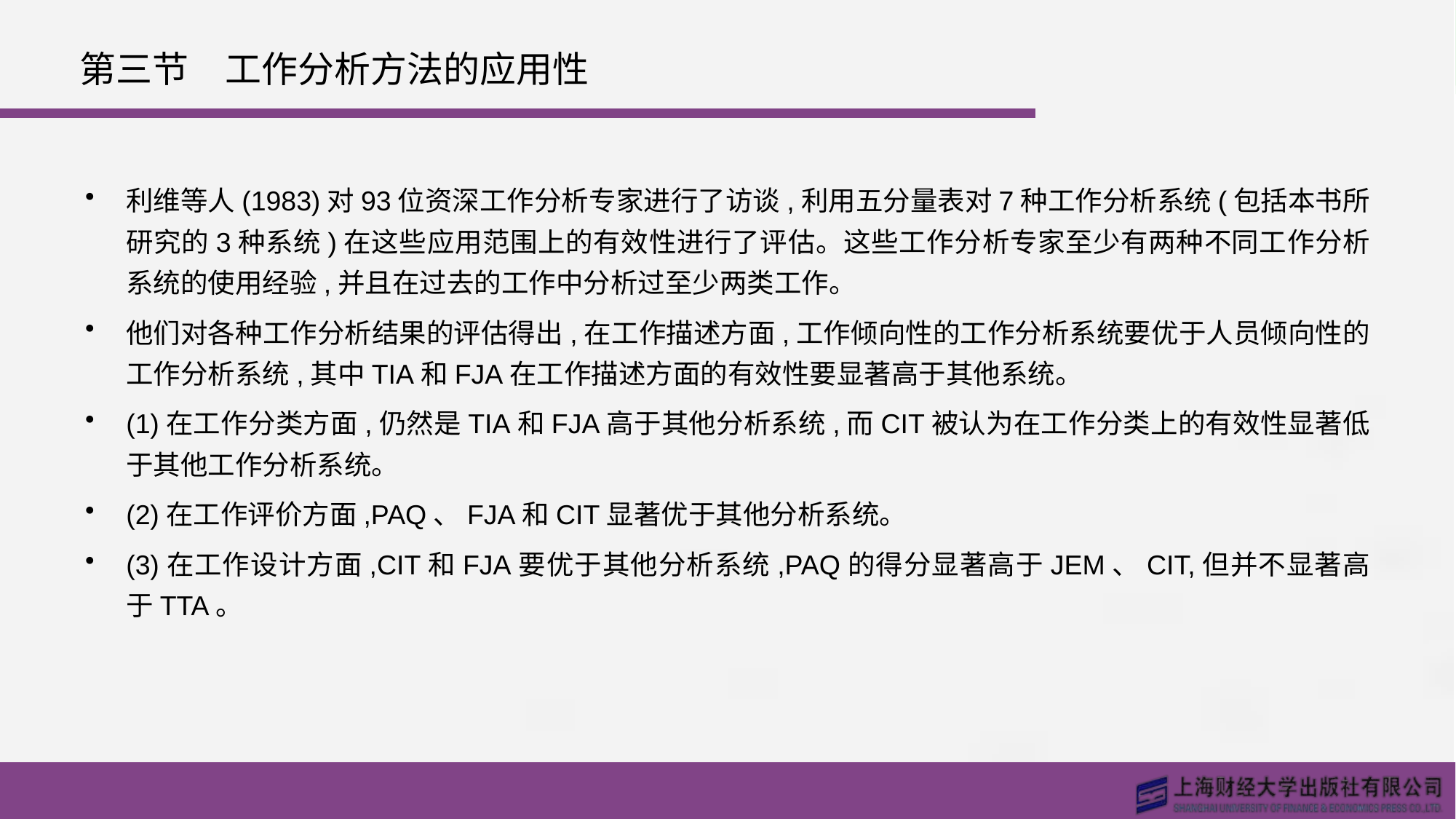

# 第三节　工作分析方法的应用性
利维等人(1983)对93位资深工作分析专家进行了访谈,利用五分量表对7种工作分析系统(包括本书所研究的3种系统)在这些应用范围上的有效性进行了评估。这些工作分析专家至少有两种不同工作分析系统的使用经验,并且在过去的工作中分析过至少两类工作。
他们对各种工作分析结果的评估得出,在工作描述方面,工作倾向性的工作分析系统要优于人员倾向性的工作分析系统,其中TIA和FJA在工作描述方面的有效性要显著高于其他系统。
(1)在工作分类方面,仍然是TIA和FJA高于其他分析系统,而CIT被认为在工作分类上的有效性显著低于其他工作分析系统。
(2)在工作评价方面,PAQ、FJA和CIT显著优于其他分析系统。
(3)在工作设计方面,CIT和FJA要优于其他分析系统,PAQ的得分显著高于JEM、CIT,但并不显著高于TTA。